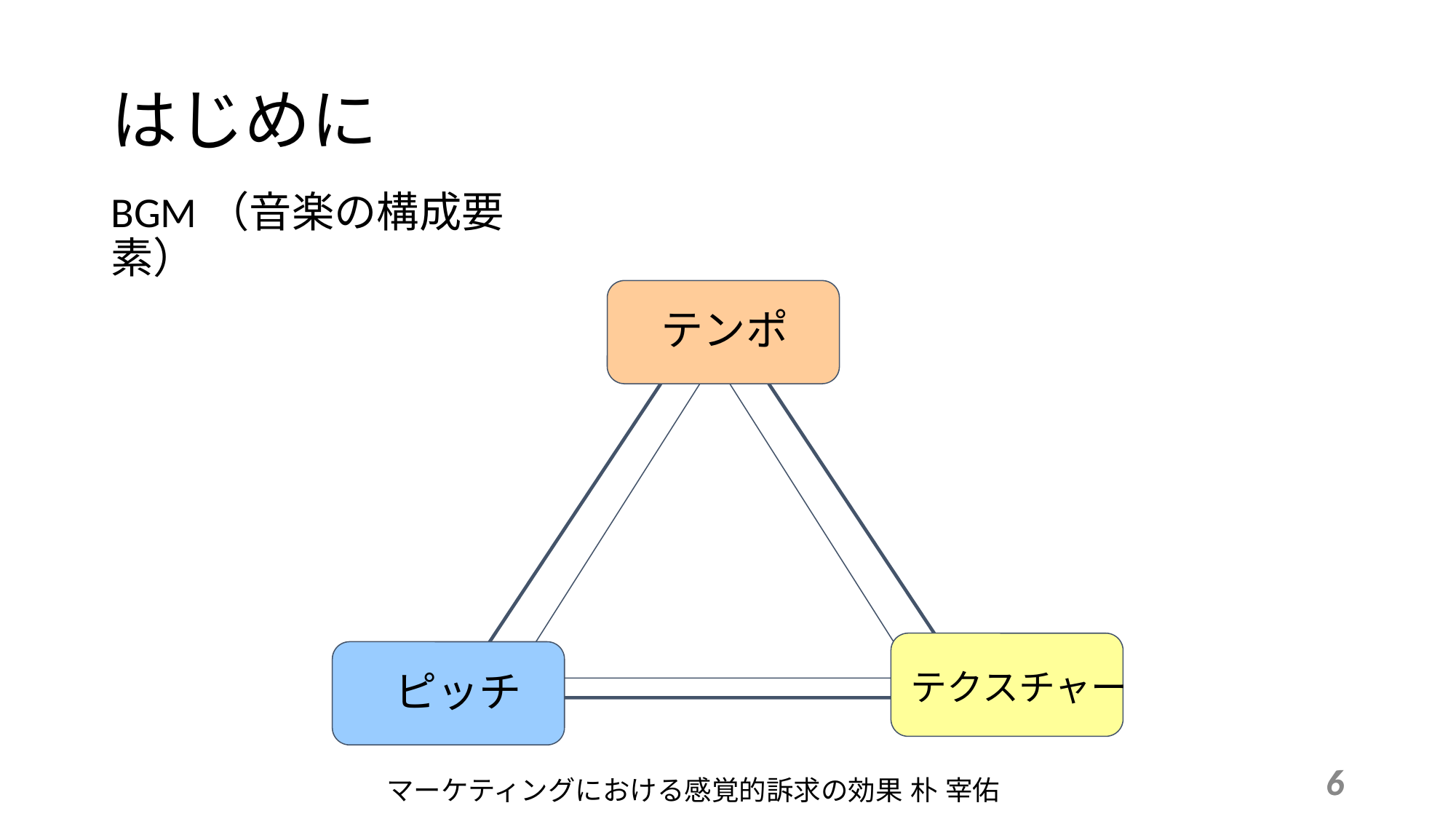

はじめに
BGM（音楽の構成要素）

テンポ

ピッチ
テクスチャー
6
6
マーケティングにおける感覚的訴求の効果 朴 宰佑